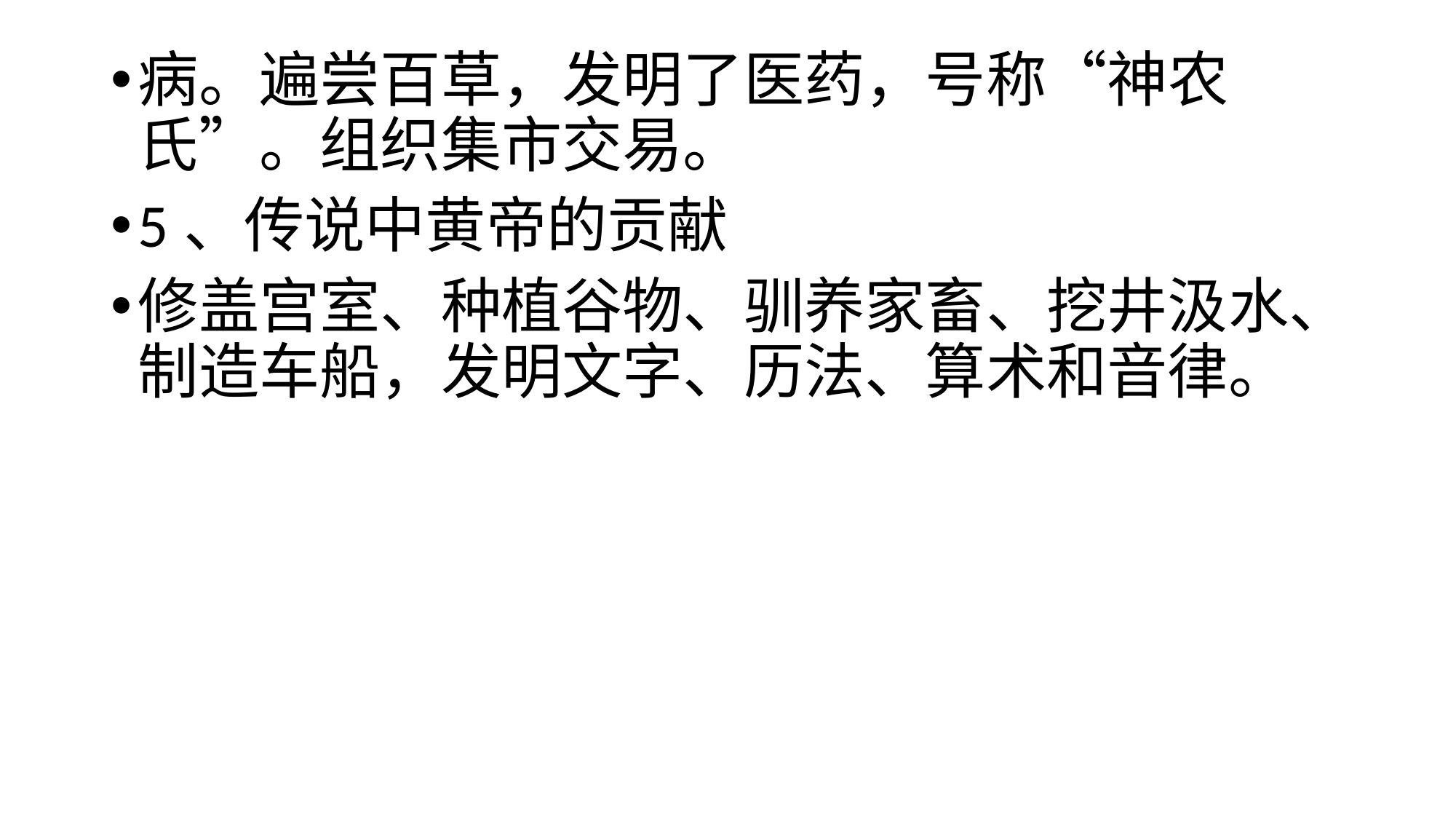

#
病。遍尝百草，发明了医药，号称“神农氏”。组织集市交易。
5、传说中黄帝的贡献
修盖宫室、种植谷物、驯养家畜、挖井汲水、制造车船，发明文字、历法、算术和音律。